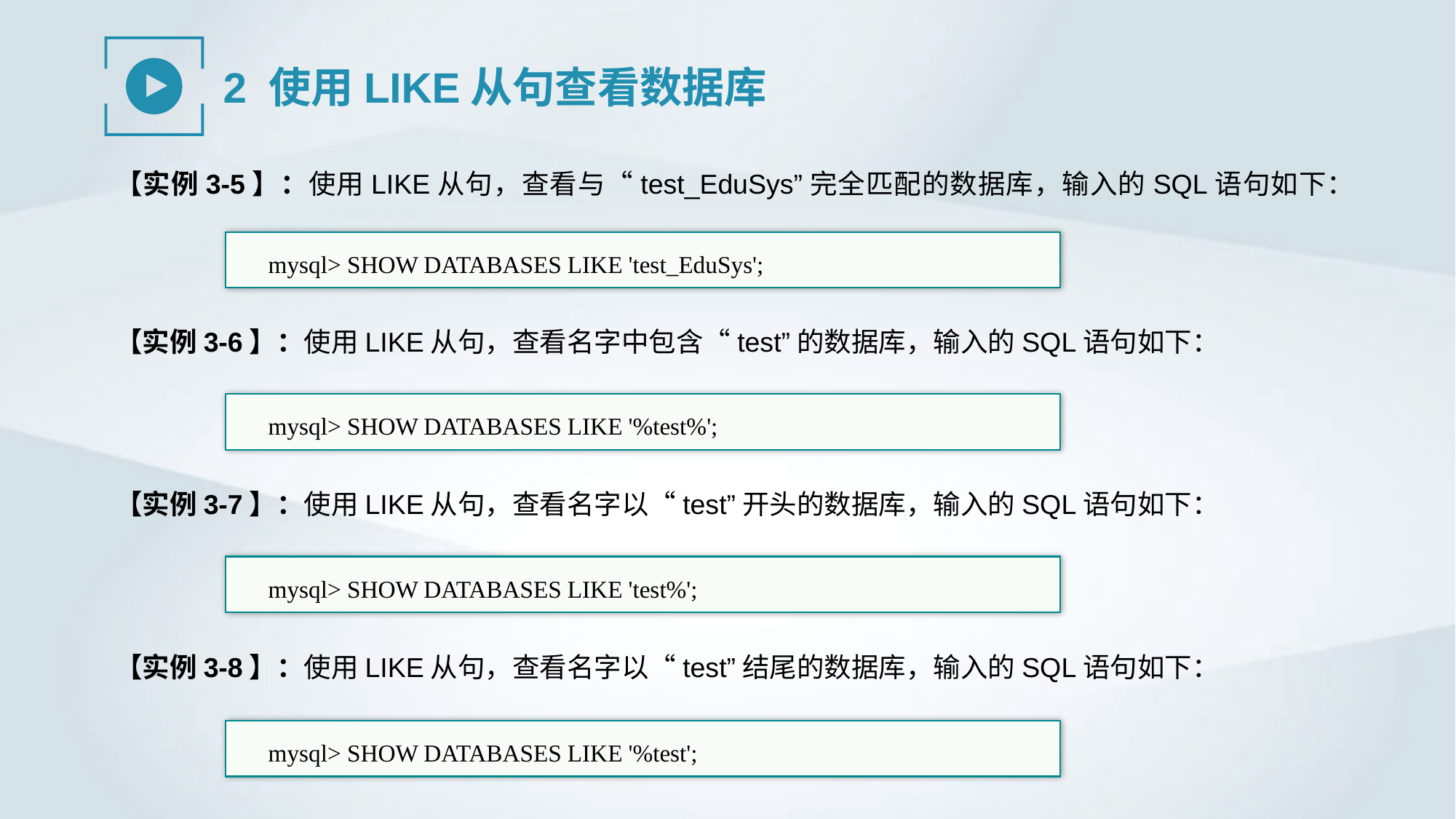

2 使用LIKE从句查看数据库

【实例3-5】：使用LIKE从句，查看与“test_EduSys”完全匹配的数据库，输入的SQL语句如下：
mysql> SHOW DATABASES LIKE 'test_EduSys';
【实例3-6】：使用LIKE从句，查看名字中包含“test”的数据库，输入的SQL语句如下：
mysql> SHOW DATABASES LIKE '%test%';
【实例3-7】：使用LIKE从句，查看名字以“test”开头的数据库，输入的SQL语句如下：
mysql> SHOW DATABASES LIKE 'test%';
【实例3-8】：使用LIKE从句，查看名字以“test”结尾的数据库，输入的SQL语句如下：
mysql> SHOW DATABASES LIKE '%test';